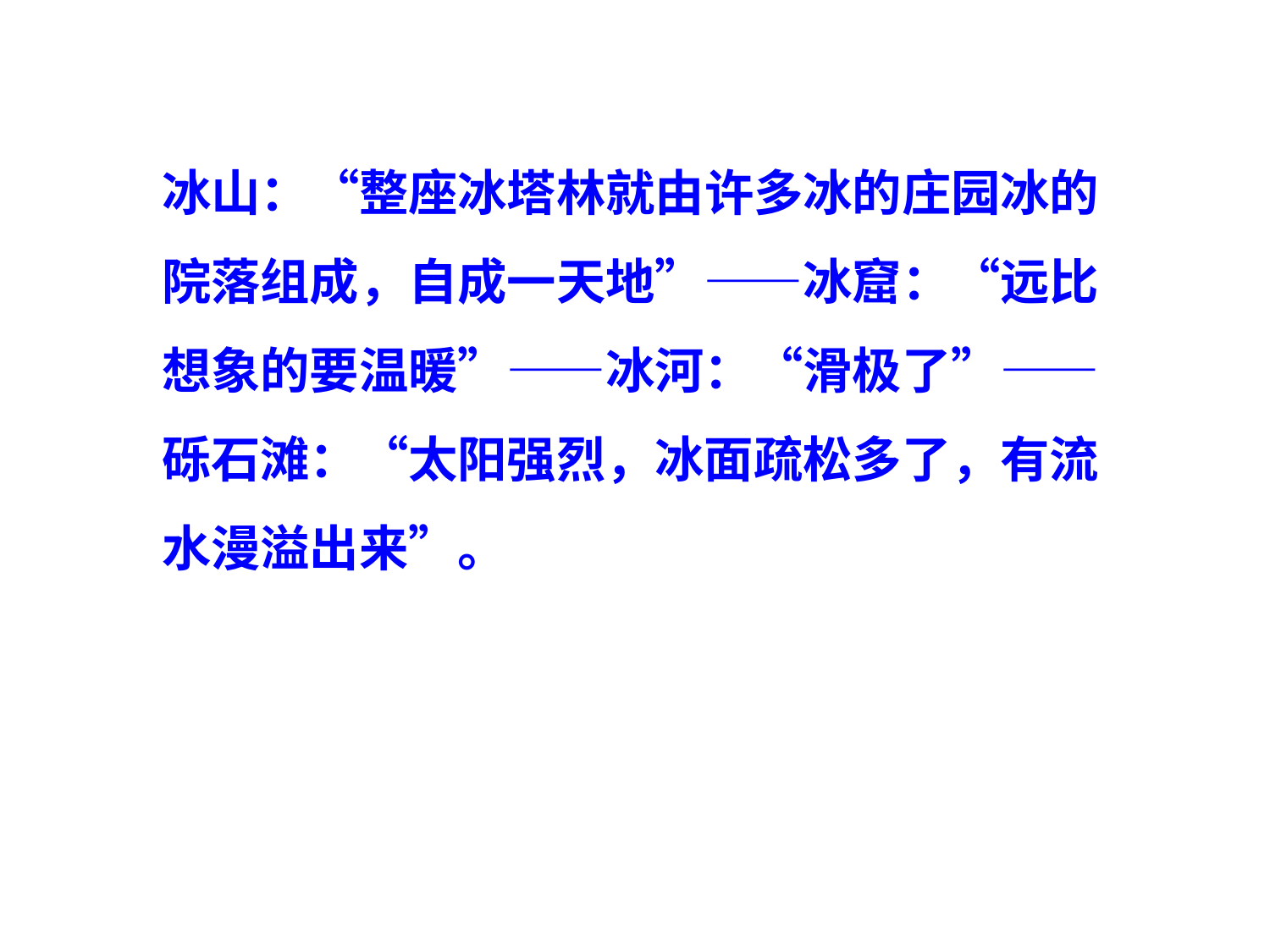

冰山：“整座冰塔林就由许多冰的庄园冰的院落组成，自成一天地”——冰窟：“远比想象的要温暖”——冰河：“滑极了”——砾石滩：“太阳强烈，冰面疏松多了，有流水漫溢出来”。